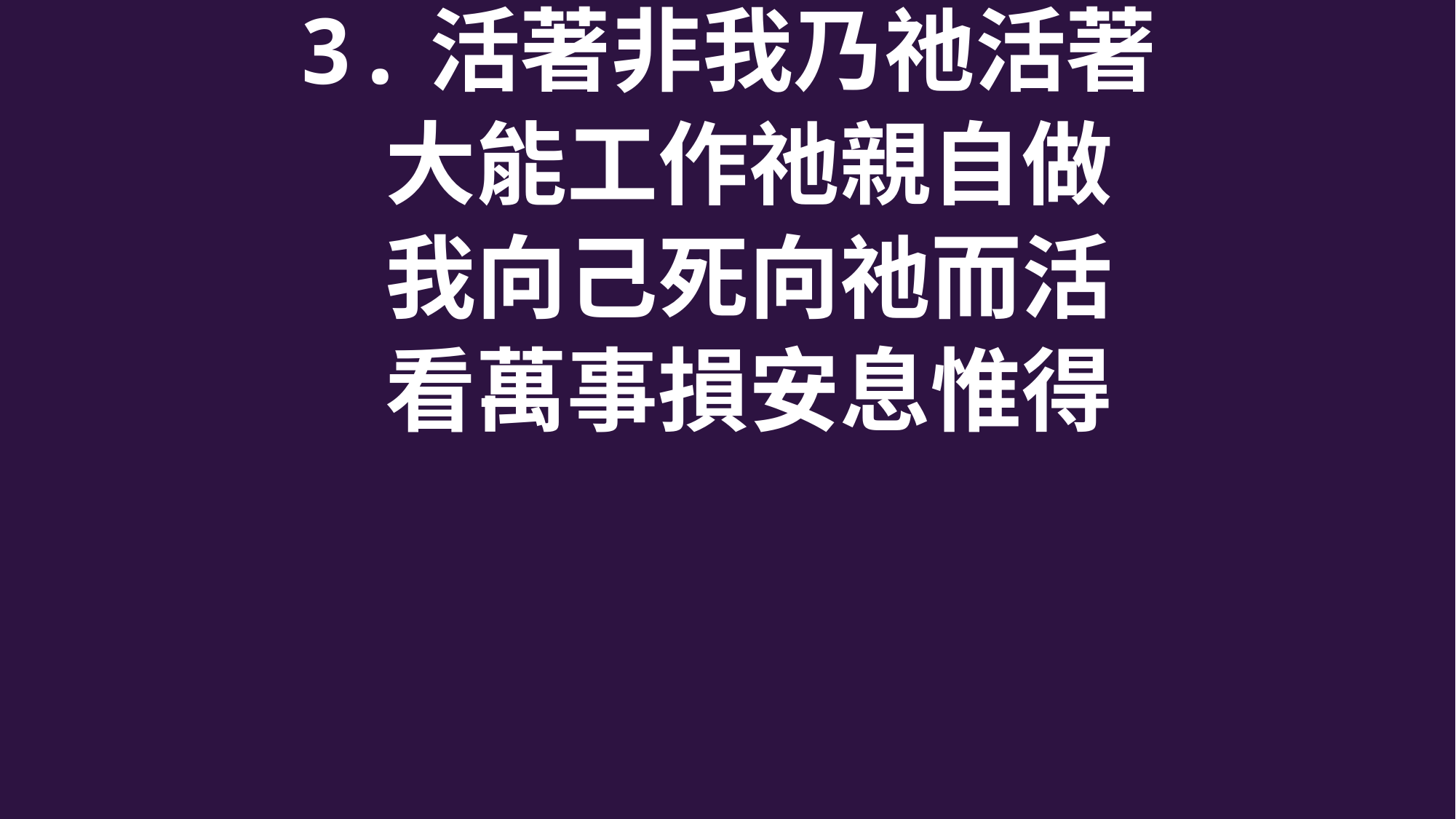

3.活著非我乃祂活著
 大能工作祂親自做
 我向己死向祂而活
 看萬事損安息惟得